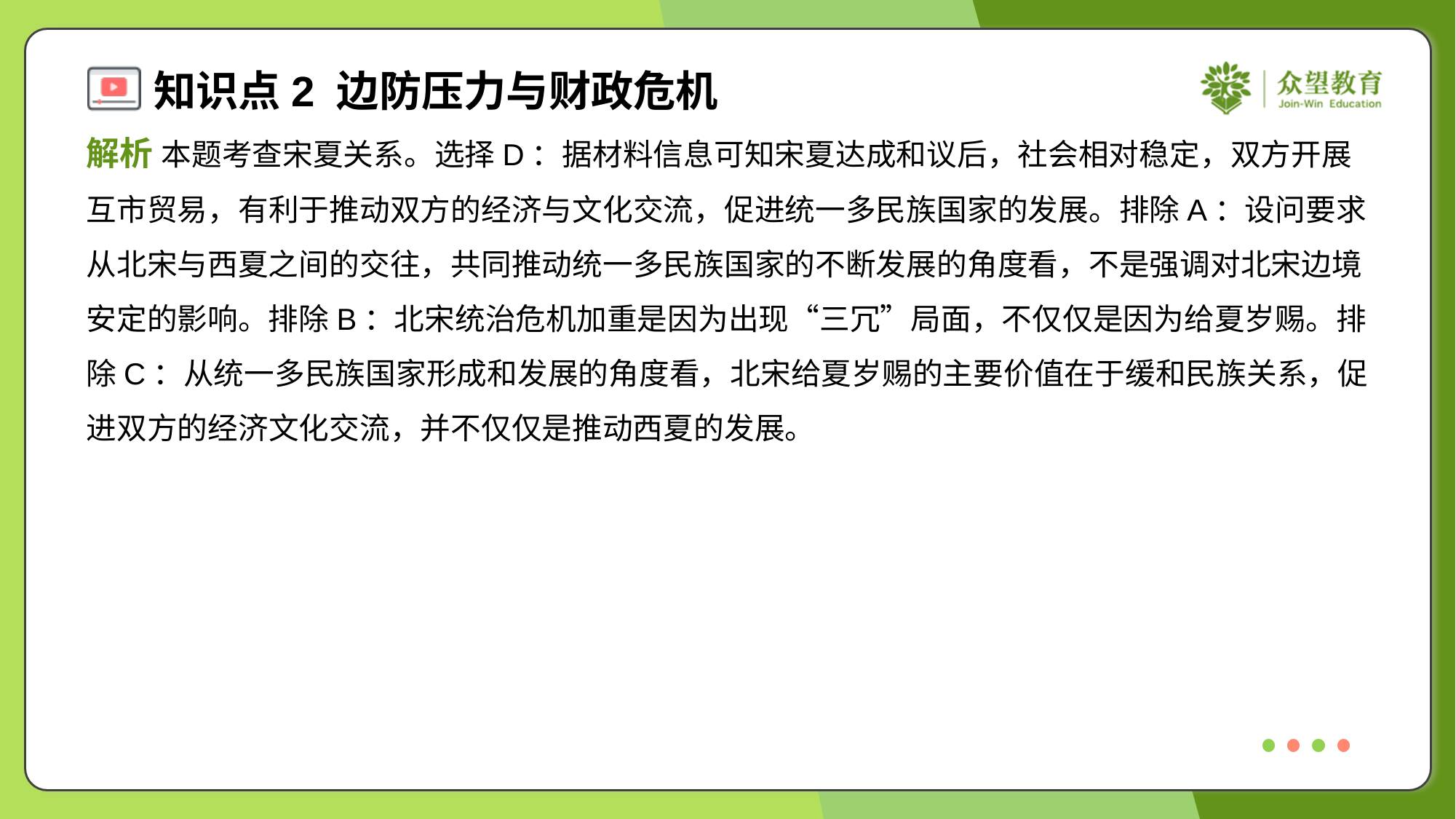

解析 本题考查宋夏关系。选择D：据材料信息可知宋夏达成和议后，社会相对稳定，双方开展
互市贸易，有利于推动双方的经济与文化交流，促进统一多民族国家的发展。排除A：设问要求
从北宋与西夏之间的交往，共同推动统一多民族国家的不断发展的角度看，不是强调对北宋边境
安定的影响。排除B：北宋统治危机加重是因为出现“三冗”局面，不仅仅是因为给夏岁赐。排
除C：从统一多民族国家形成和发展的角度看，北宋给夏岁赐的主要价值在于缓和民族关系，促
进双方的经济文化交流，并不仅仅是推动西夏的发展。